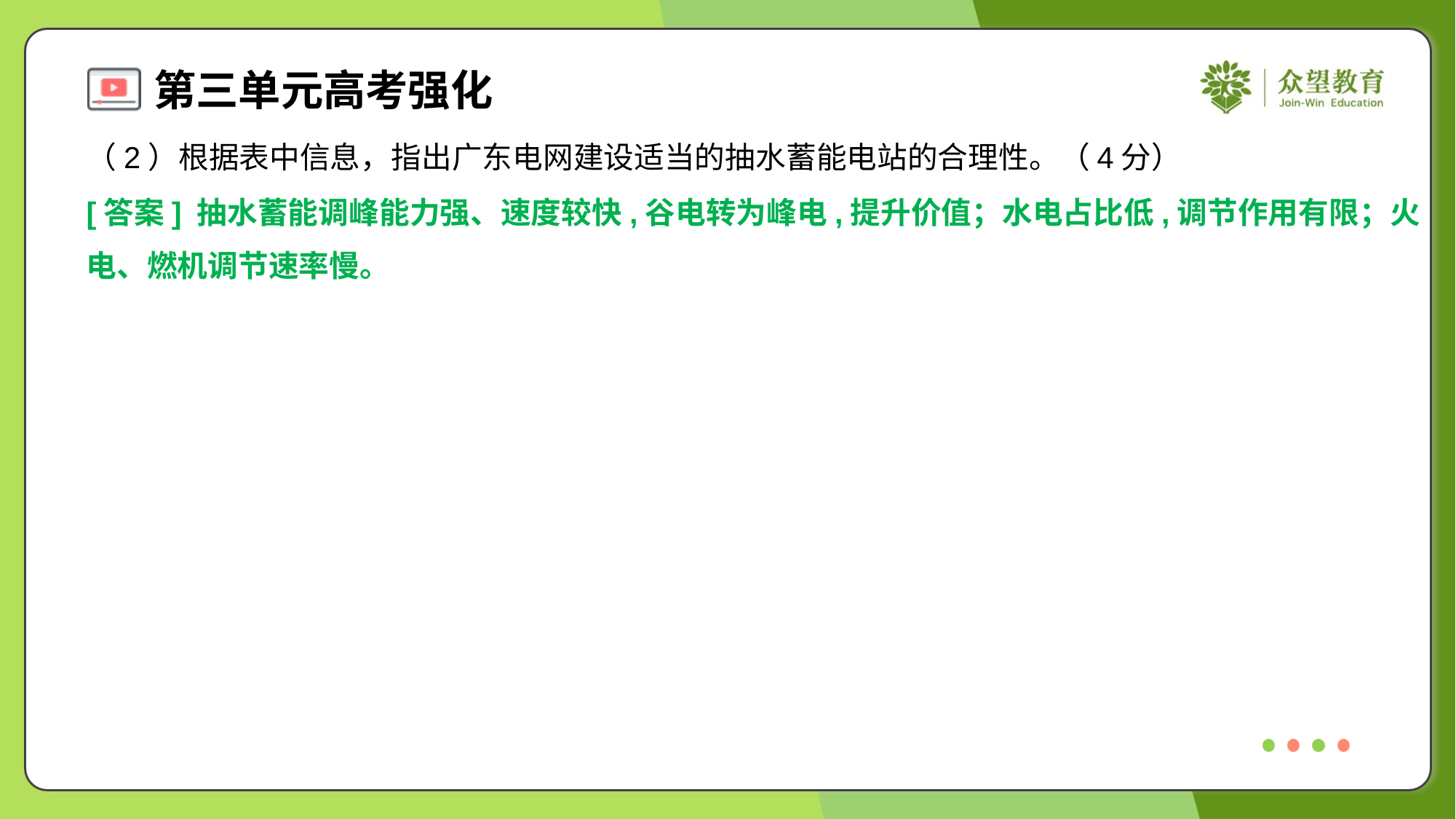

（2）根据表中信息，指出广东电网建设适当的抽水蓄能电站的合理性。（4分）
[答案] 抽水蓄能调峰能力强、速度较快,谷电转为峰电,提升价值；水电占比低,调节作用有限；火
电、燃机调节速率慢。